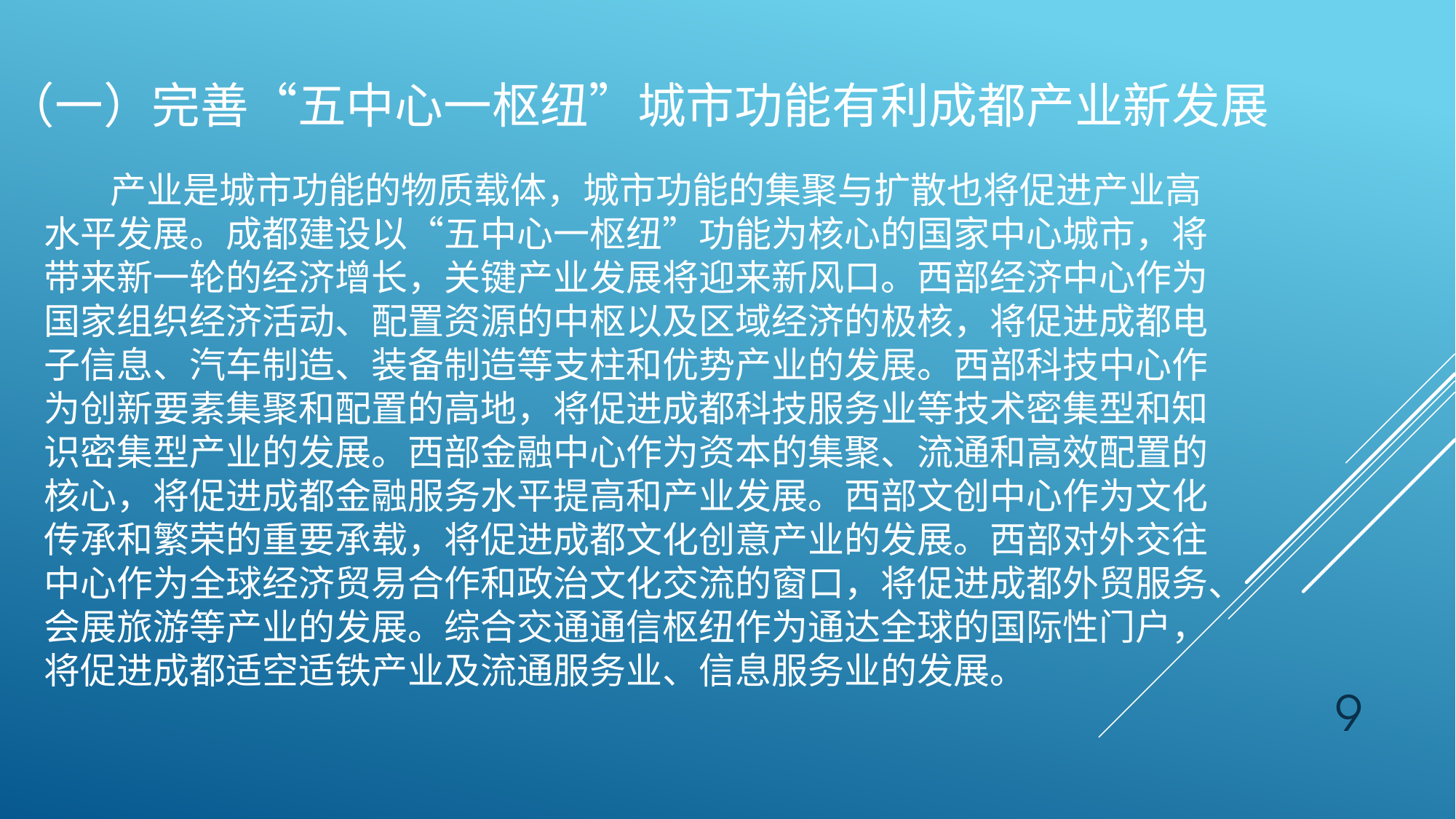

# （一）完善“五中心一枢纽”城市功能有利成都产业新发展
       产业是城市功能的物质载体，城市功能的集聚与扩散也将促进产业高水平发展。成都建设以“五中心一枢纽”功能为核心的国家中心城市，将带来新一轮的经济增长，关键产业发展将迎来新风口。西部经济中心作为国家组织经济活动、配置资源的中枢以及区域经济的极核，将促进成都电子信息、汽车制造、装备制造等支柱和优势产业的发展。西部科技中心作为创新要素集聚和配置的高地，将促进成都科技服务业等技术密集型和知识密集型产业的发展。西部金融中心作为资本的集聚、流通和高效配置的核心，将促进成都金融服务水平提高和产业发展。西部文创中心作为文化传承和繁荣的重要承载，将促进成都文化创意产业的发展。西部对外交往中心作为全球经济贸易合作和政治文化交流的窗口，将促进成都外贸服务、会展旅游等产业的发展。综合交通通信枢纽作为通达全球的国际性门户，将促进成都适空适铁产业及流通服务业、信息服务业的发展。
9